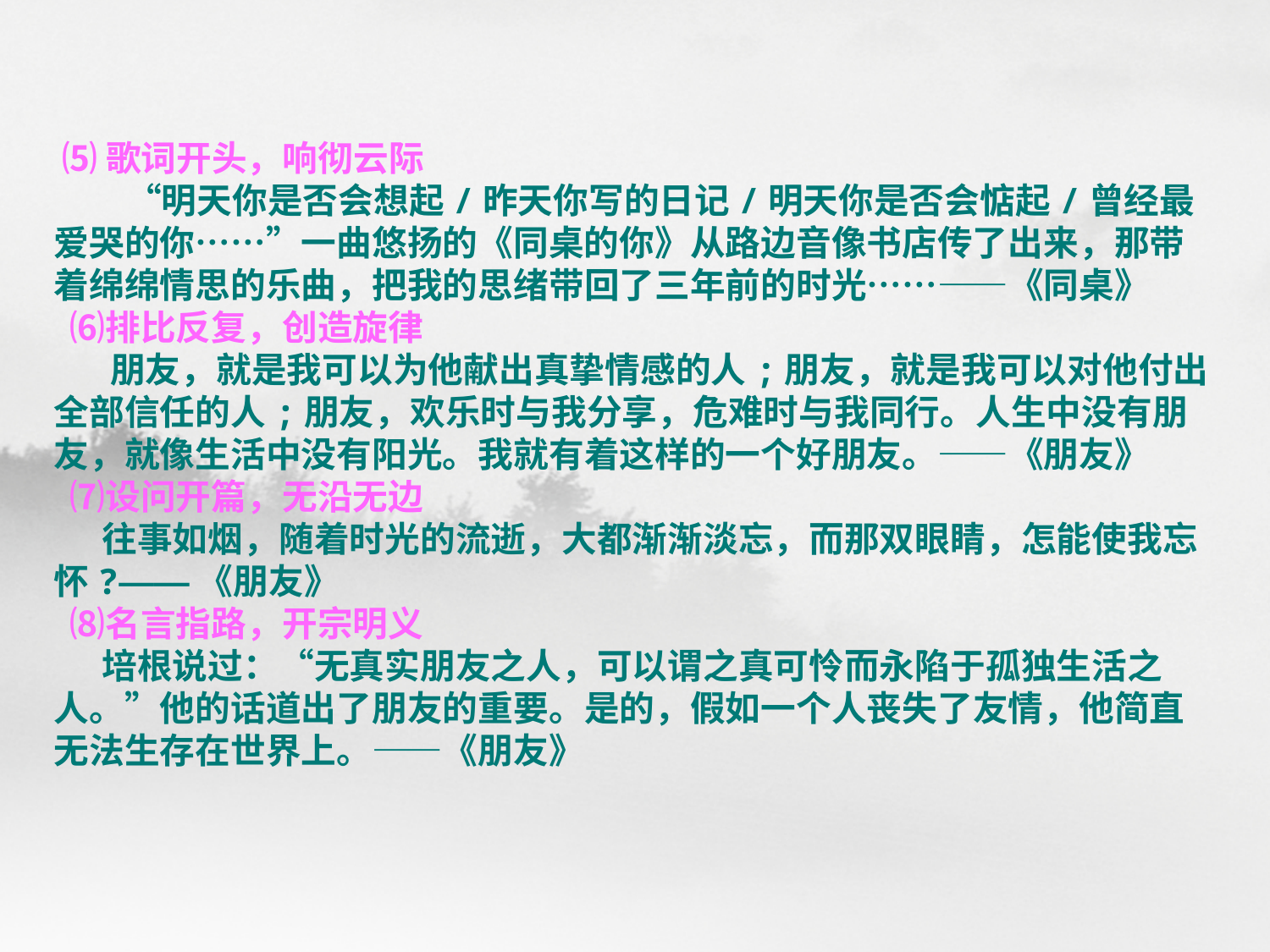

# ⑸歌词开头，响彻云际 “明天你是否会想起/昨天你写的日记/明天你是否会惦起/曾经最爱哭的你……”一曲悠扬的《同桌的你》从路边音像书店传了出来，那带着绵绵情思的乐曲，把我的思绪带回了三年前的时光……——《同桌》 ⑹排比反复，创造旋律 朋友，就是我可以为他献出真挚情感的人;朋友，就是我可以对他付出全部信任的人;朋友，欢乐时与我分享，危难时与我同行。人生中没有朋友，就像生活中没有阳光。我就有着这样的一个好朋友。——《朋友》 ⑺设问开篇，无沿无边 往事如烟，随着时光的流逝，大都渐渐淡忘，而那双眼睛，怎能使我忘怀?——《朋友》 ⑻名言指路，开宗明义 培根说过：“无真实朋友之人，可以谓之真可怜而永陷于孤独生活之人。”他的话道出了朋友的重要。是的，假如一个人丧失了友情，他简直无法生存在世界上。——《朋友》